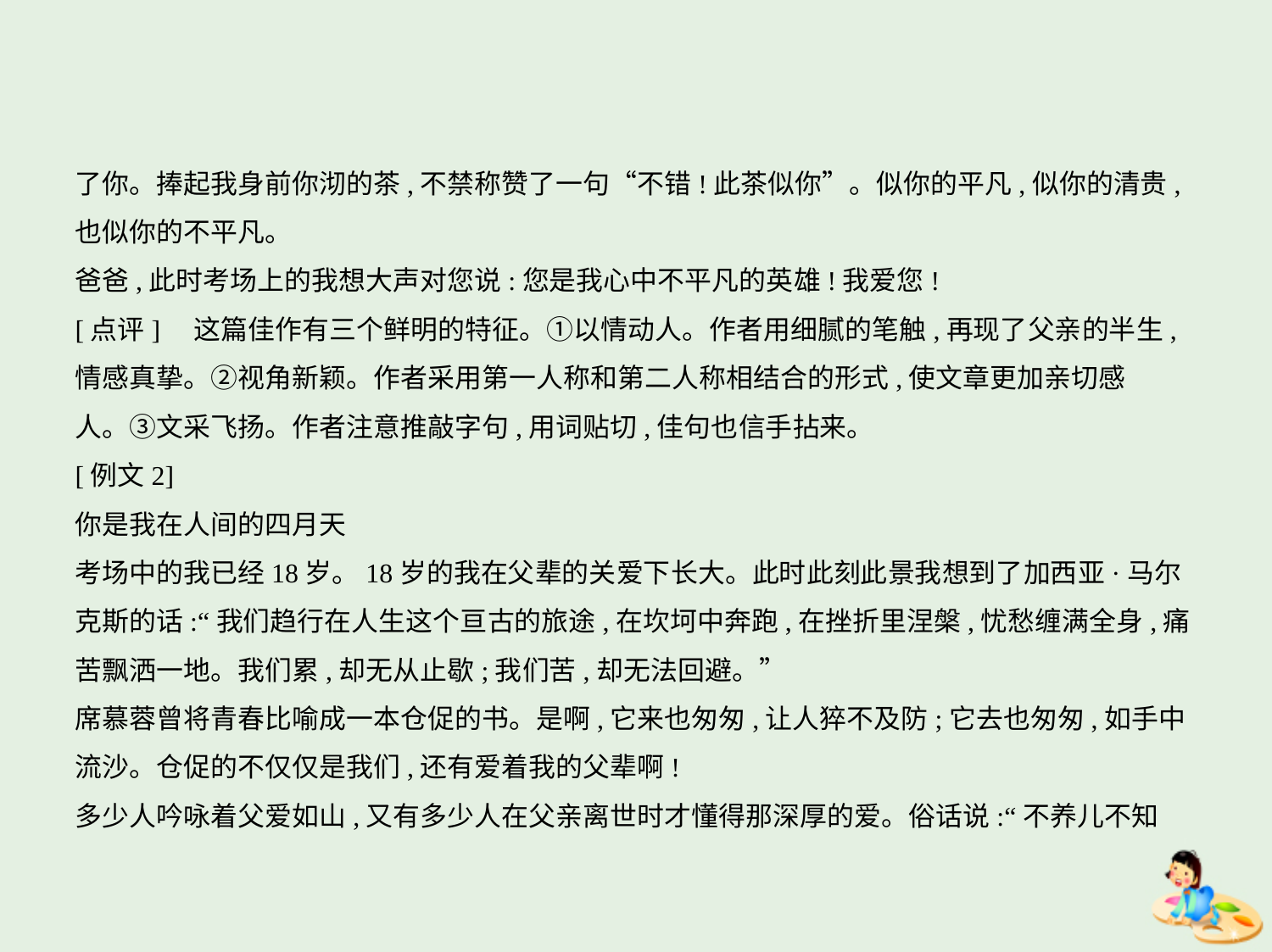

了你。捧起我身前你沏的茶,不禁称赞了一句“不错!此茶似你”。似你的平凡,似你的清贵,
也似你的不平凡。
爸爸,此时考场上的我想大声对您说:您是我心中不平凡的英雄!我爱您!
[点评]　这篇佳作有三个鲜明的特征。①以情动人。作者用细腻的笔触,再现了父亲的半生,
情感真挚。②视角新颖。作者采用第一人称和第二人称相结合的形式,使文章更加亲切感
人。③文采飞扬。作者注意推敲字句,用词贴切,佳句也信手拈来。
[例文2]
你是我在人间的四月天
考场中的我已经18岁。18岁的我在父辈的关爱下长大。此时此刻此景我想到了加西亚·马尔
克斯的话:“我们趋行在人生这个亘古的旅途,在坎坷中奔跑,在挫折里涅槃,忧愁缠满全身,痛
苦飘洒一地。我们累,却无从止歇;我们苦,却无法回避。”
席慕蓉曾将青春比喻成一本仓促的书。是啊,它来也匆匆,让人猝不及防;它去也匆匆,如手中
流沙。仓促的不仅仅是我们,还有爱着我的父辈啊!
多少人吟咏着父爱如山,又有多少人在父亲离世时才懂得那深厚的爱。俗话说:“不养儿不知